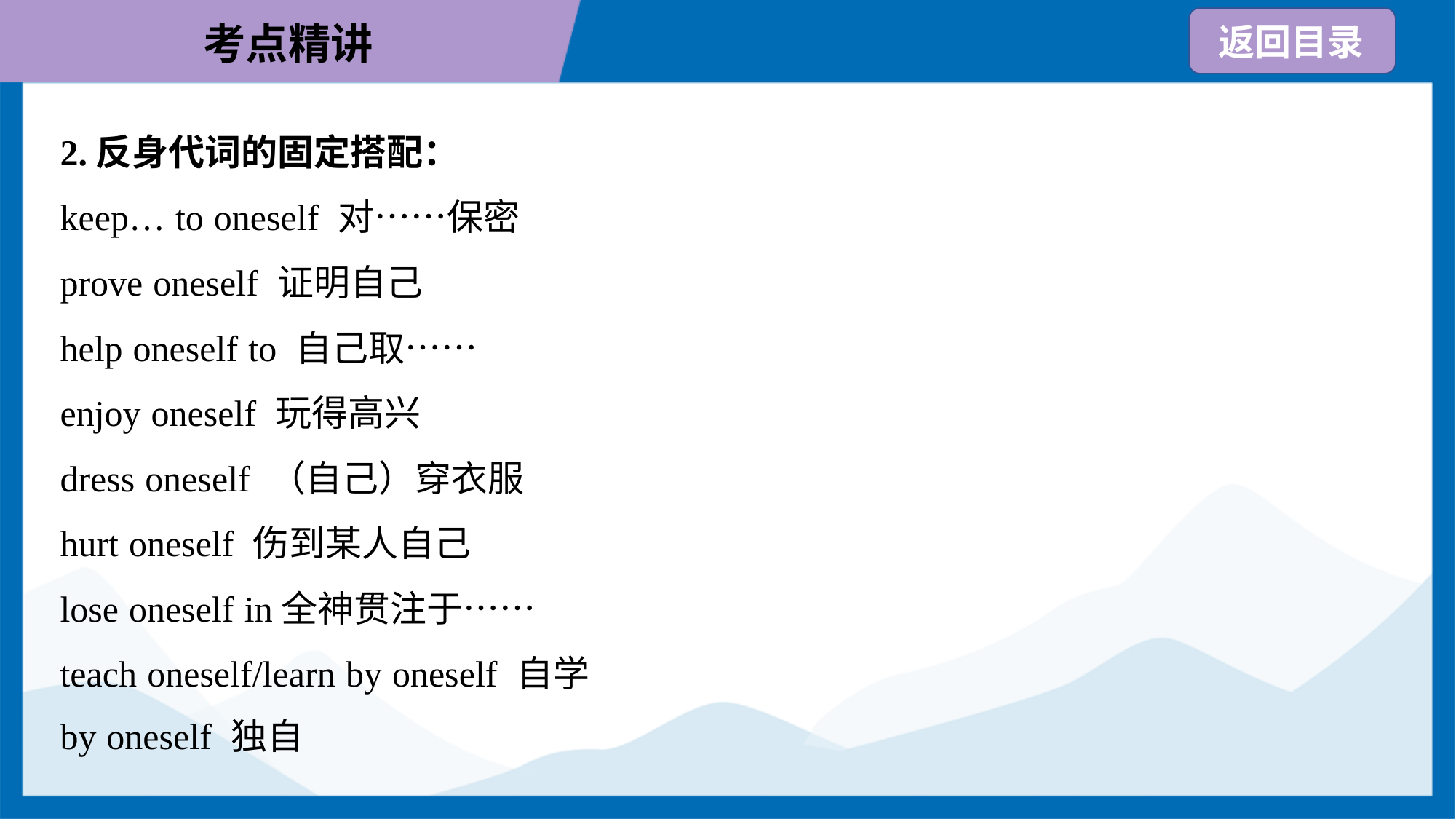

2.反身代词的固定搭配：
keep… to oneself 对……保密
prove oneself 证明自己
help oneself to 自己取……
enjoy oneself 玩得高兴
dress oneself （自己）穿衣服
hurt oneself 伤到某人自己
lose oneself in全神贯注于……
teach oneself/learn by oneself 自学
by oneself 独自